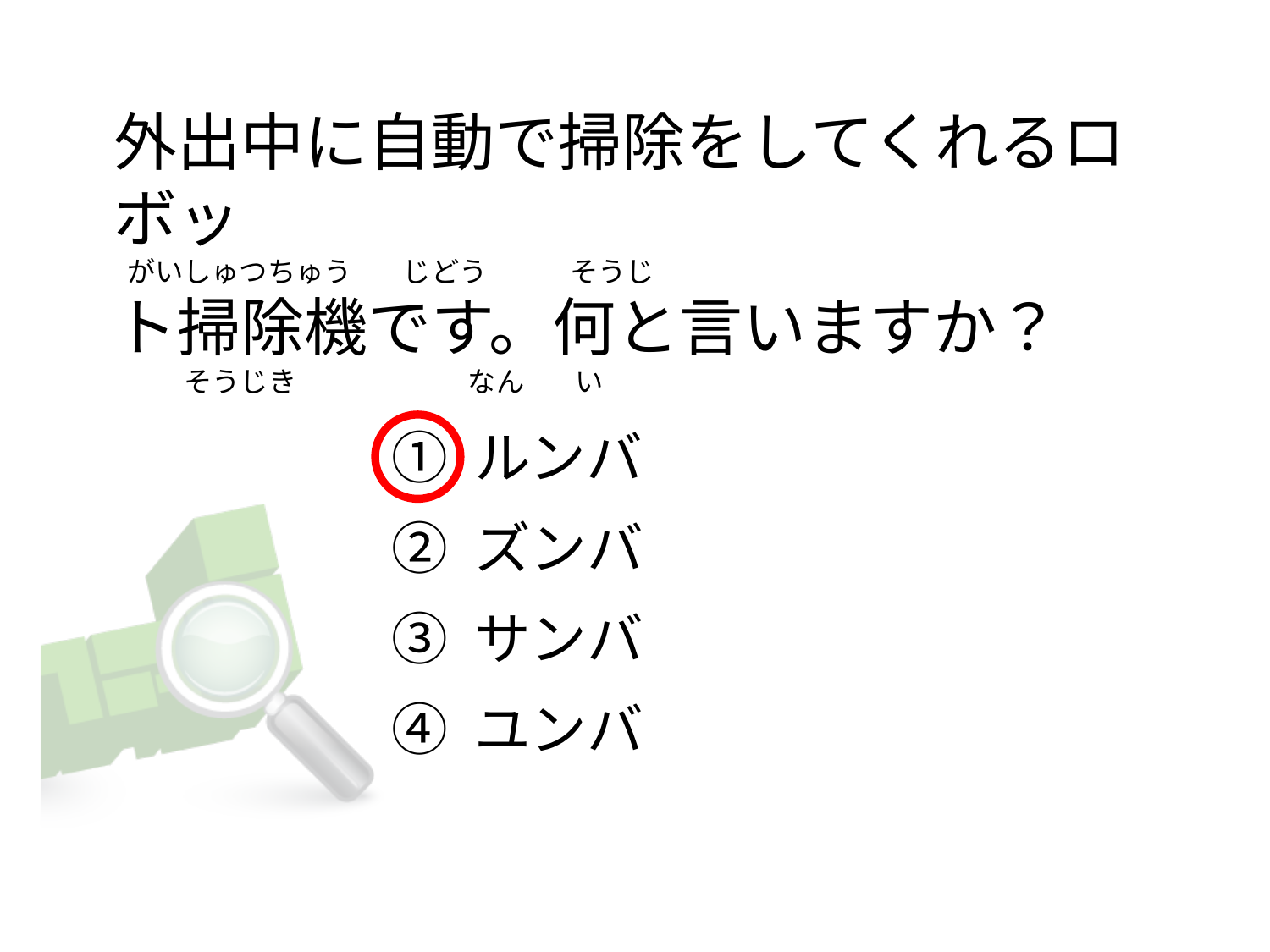

外出中に自動で掃除をしてくれるロボッ
 がいしゅつちゅう        じどう             そうじ
ト掃除機です。何と言いますか？
          そうじき                           なん        い

① ルンバ
② ズンバ
③ サンバ
④ ユンバ